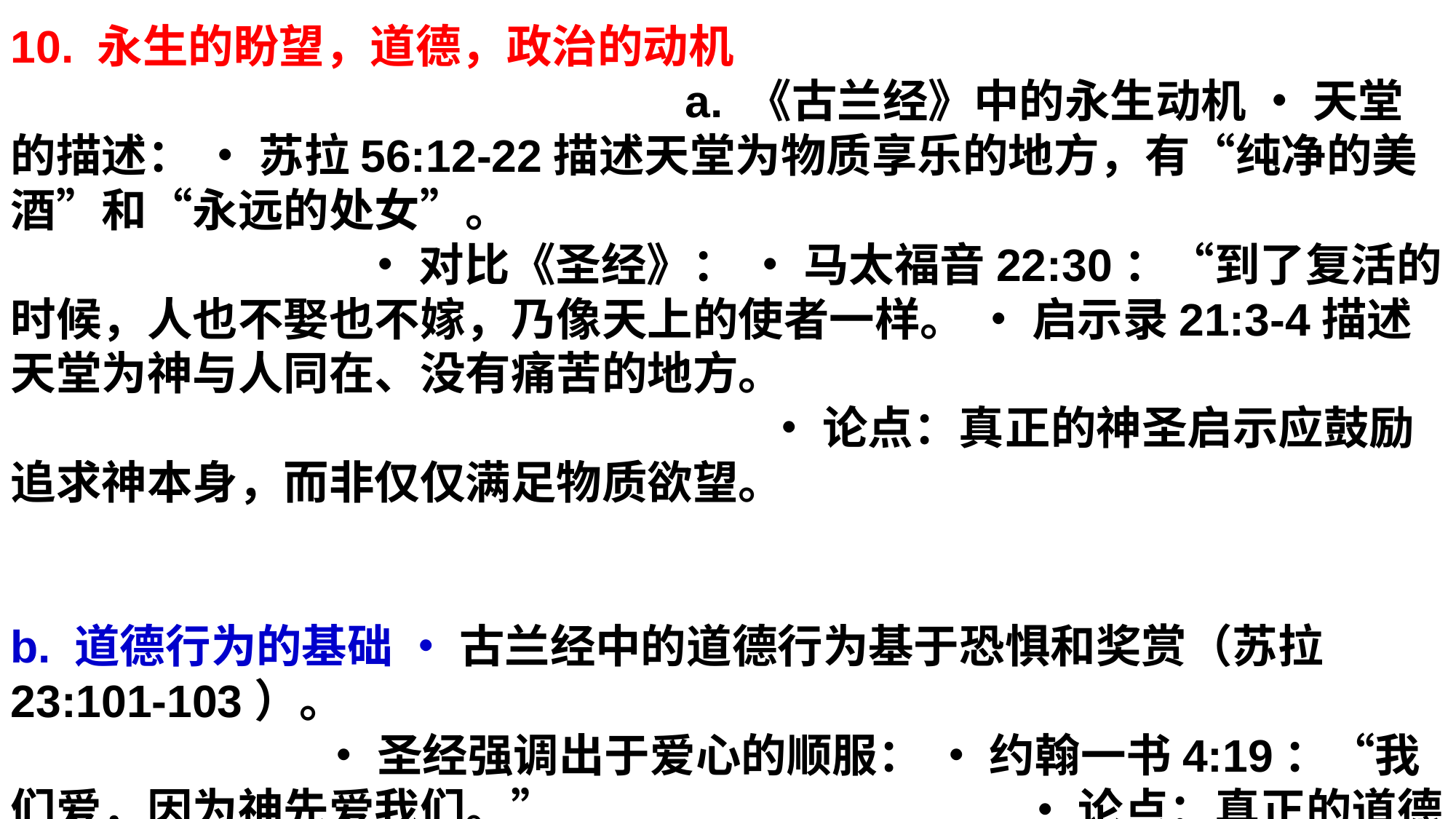

10. 永生的盼望，道德，政治的动机                                                                                                                                     a. 《古兰经》中的永生动机 • 天堂的描述： • 苏拉56:12-22描述天堂为物质享乐的地方，有“纯净的美酒”和“永远的处女”。                                                                                                                             • 对比《圣经》： • 马太福音22:30：“到了复活的时候，人也不娶也不嫁，乃像天上的使者一样。 • 启示录21:3-4描述天堂为神与人同在、没有痛苦的地方。                                                                                                                                         • 论点：真正的神圣启示应鼓励追求神本身，而非仅仅满足物质欲望。

b. 道德行为的基础 • 古兰经中的道德行为基于恐惧和奖赏（苏拉23:101-103）。                                                                                                                                         • 圣经强调出于爱心的顺服： • 约翰一书4:19：“我们爱，因为神先爱我们。”                                             • 论点：真正的道德应出于对神的爱和对他人无私的关怀，而不是物质利益或惧怕审判。